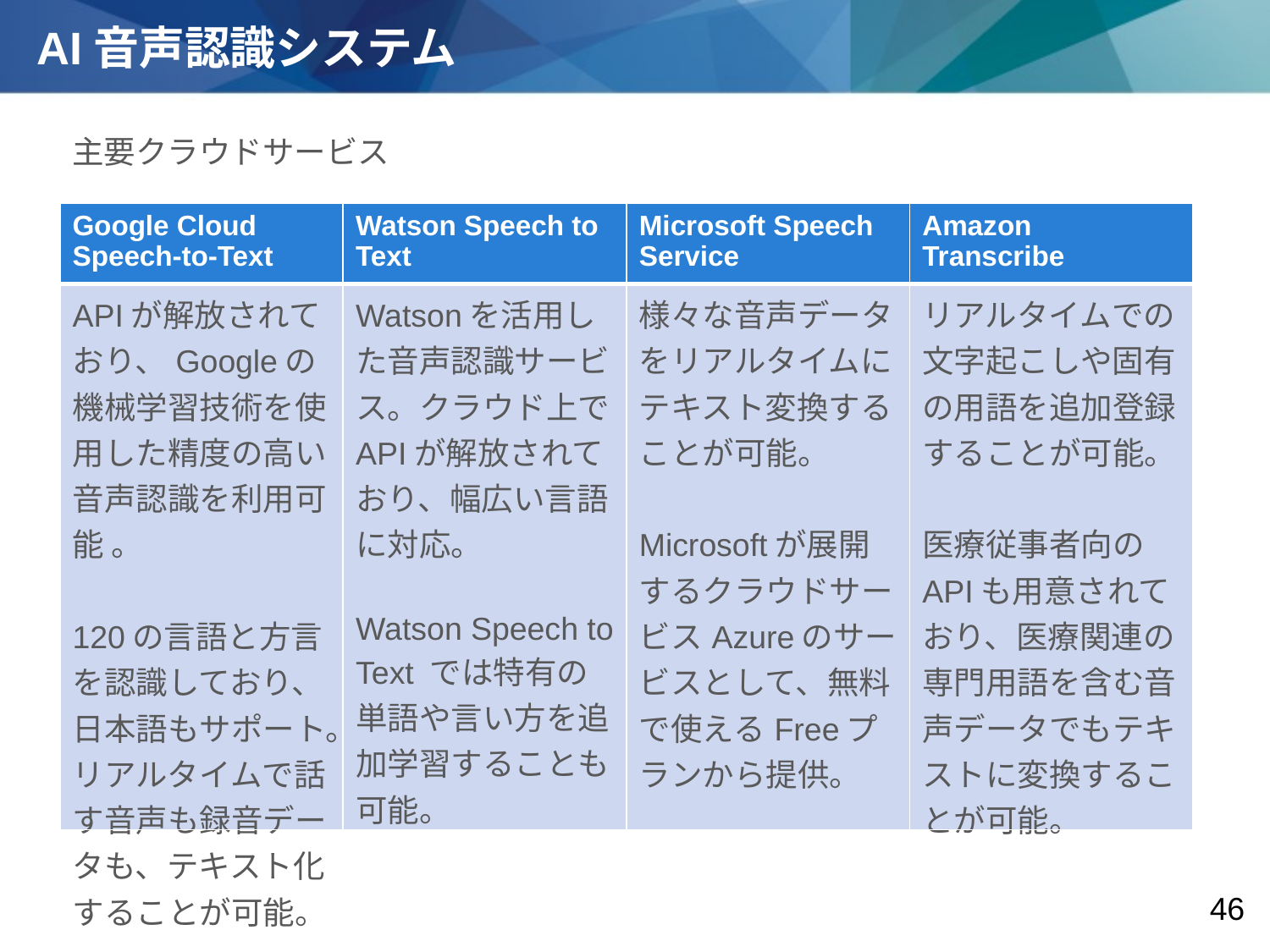

AI音声認識システム
主要クラウドサービス
| Google Cloud Speech-to-Text | Watson Speech to Text | Microsoft Speech Service | Amazon Transcribe |
| --- | --- | --- | --- |
| APIが解放されており、Googleの機械学習技術を使用した精度の高い音声認識を利用可能 。 120の言語と方言を認識しており、日本語もサポート。リアルタイムで話す音声も録音データも、テキスト化することが可能。 | Watsonを活用した音声認識サービス。クラウド上でAPIが解放されており、幅広い言語に対応。 Watson Speech to Text では特有の単語や言い方を追加学習することも可能。 | 様々な音声データをリアルタイムにテキスト変換することが可能。 Microsoftが展開するクラウドサービスAzureのサービスとして、無料で使えるFreeプランから提供。 | リアルタイムでの文字起こしや固有の用語を追加登録することが可能。 医療従事者向のAPIも用意されており、医療関連の専門用語を含む音声データでもテキストに変換することが可能。 |
46